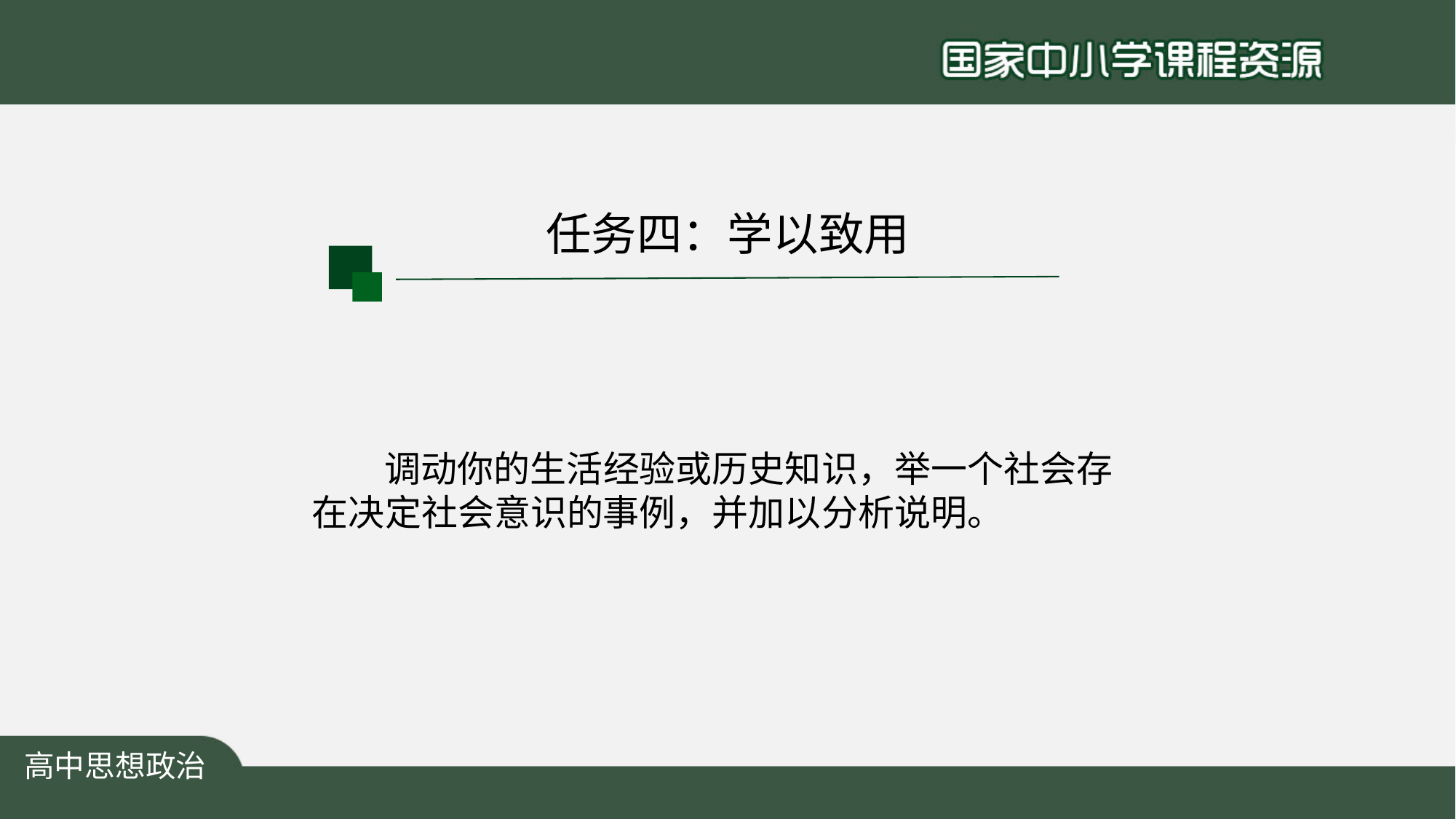

任务四：学以致用

调动你的生活经验或历史知识，举一个社会存在决定社会意识的事例，并加以分析说明。